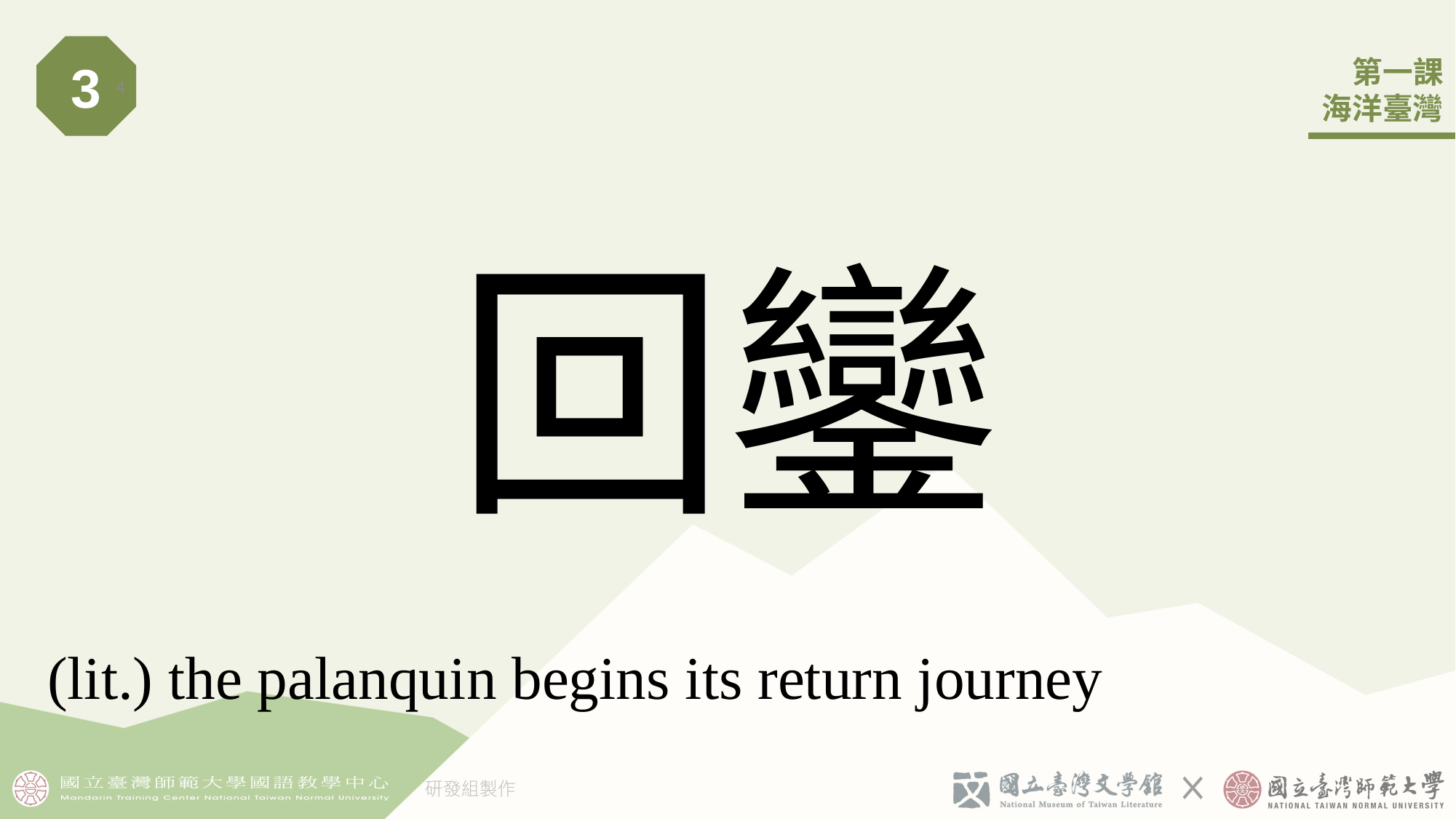

3
4
# 回鑾
(lit.) the palanquin begins its return journey